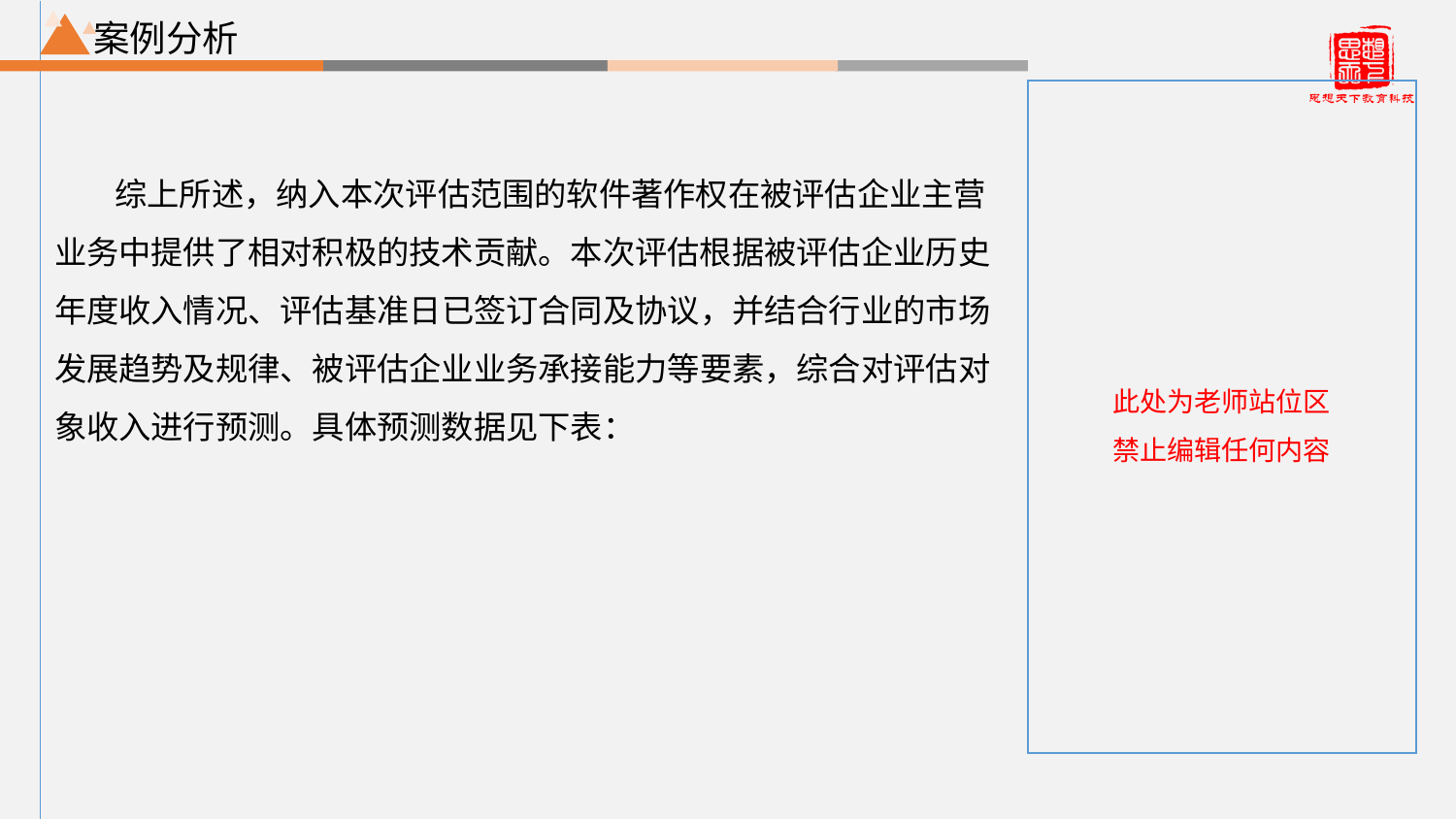

案例分析
综上所述，纳入本次评估范围的软件著作权在被评估企业主营业务中提供了相对积极的技术贡献。本次评估根据被评估企业历史年度收入情况、评估基准日已签订合同及协议，并结合行业的市场发展趋势及规律、被评估企业业务承接能力等要素，综合对评估对象收入进行预测。具体预测数据见下表：

51